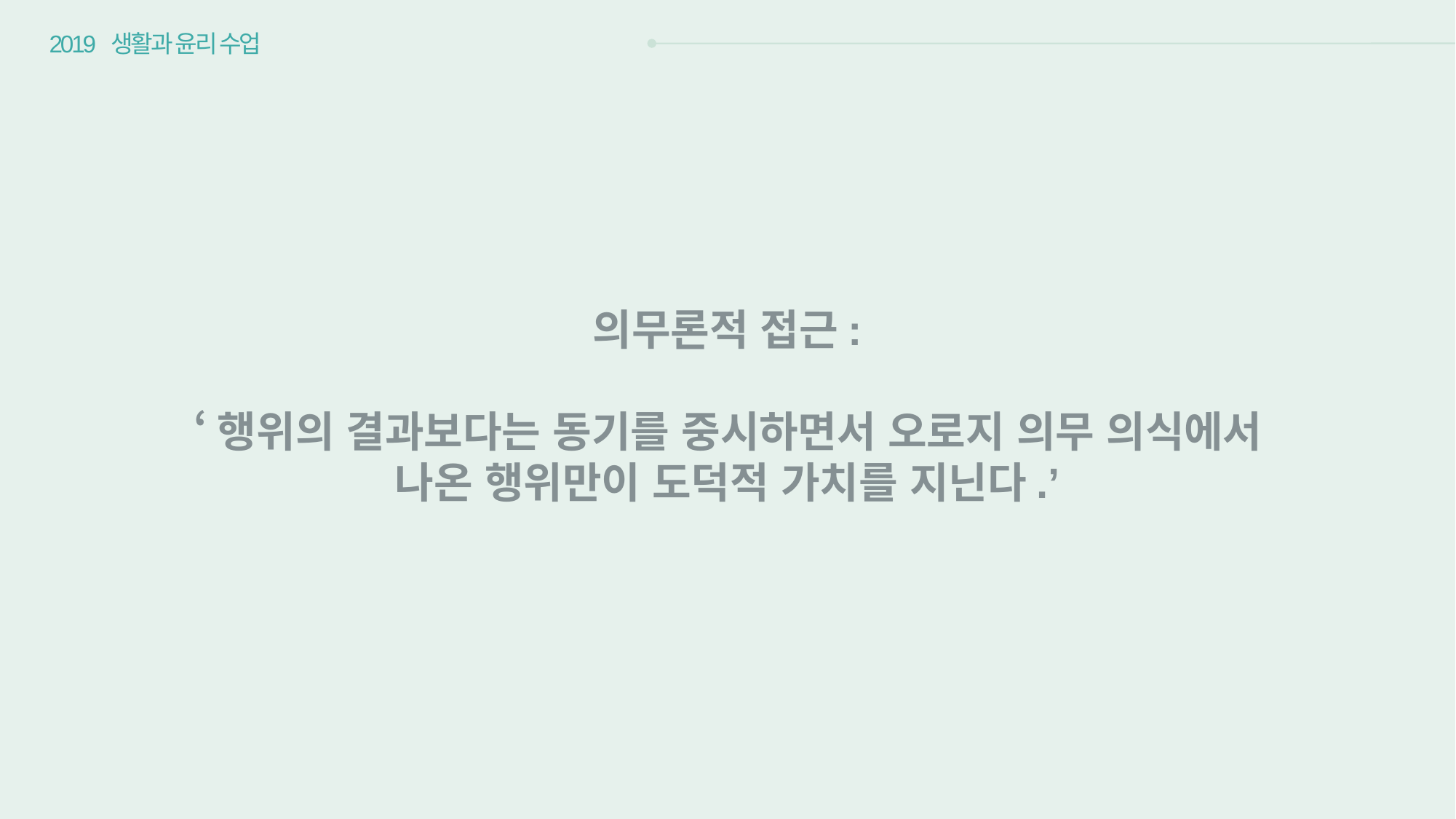

2019  생활과 윤리 수업

의무론적 접근:

‘행위의 결과보다는 동기를 중시하면서 오로지 의무 의식에서
나온 행위만이 도덕적 가치를 지닌다.’